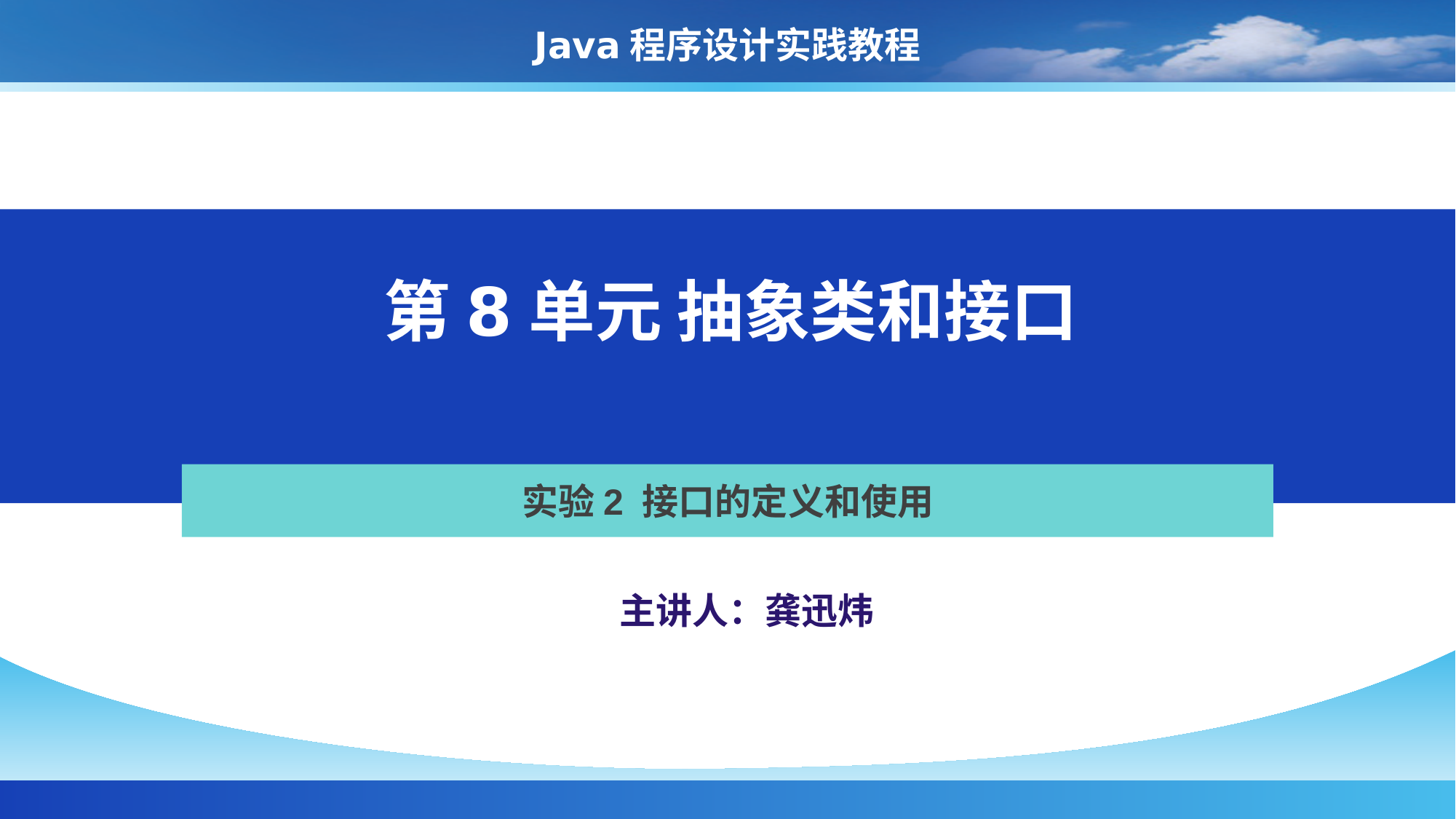

Java程序设计实践教程
#

第8单元 抽象类和接口

实验2 接口的定义和使用
主讲人：龚迅炜